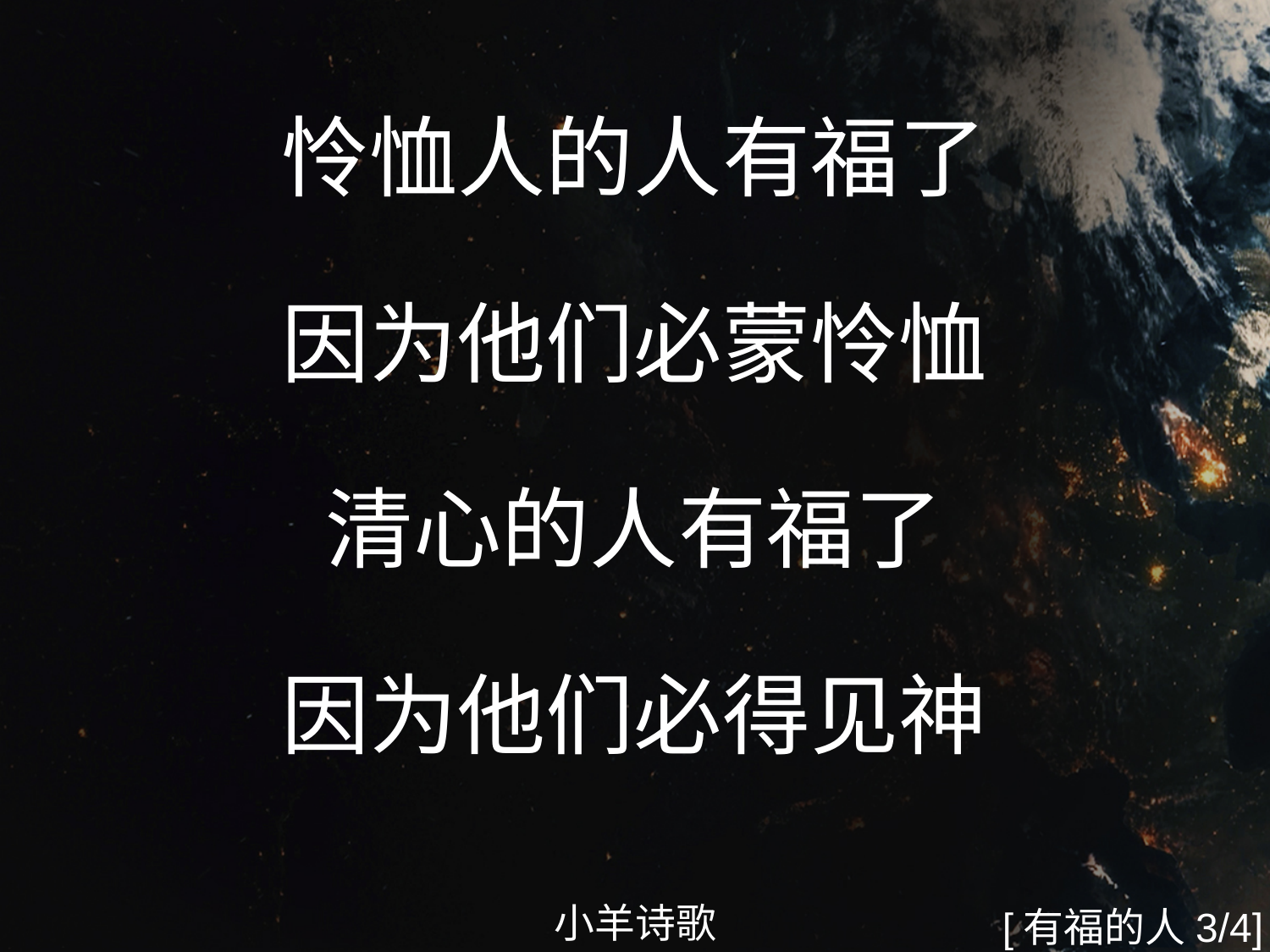

怜恤人的人有福了

因为他们必蒙怜恤

清心的人有福了

因为他们必得见神

#

小羊诗歌
[有福的人3/4]